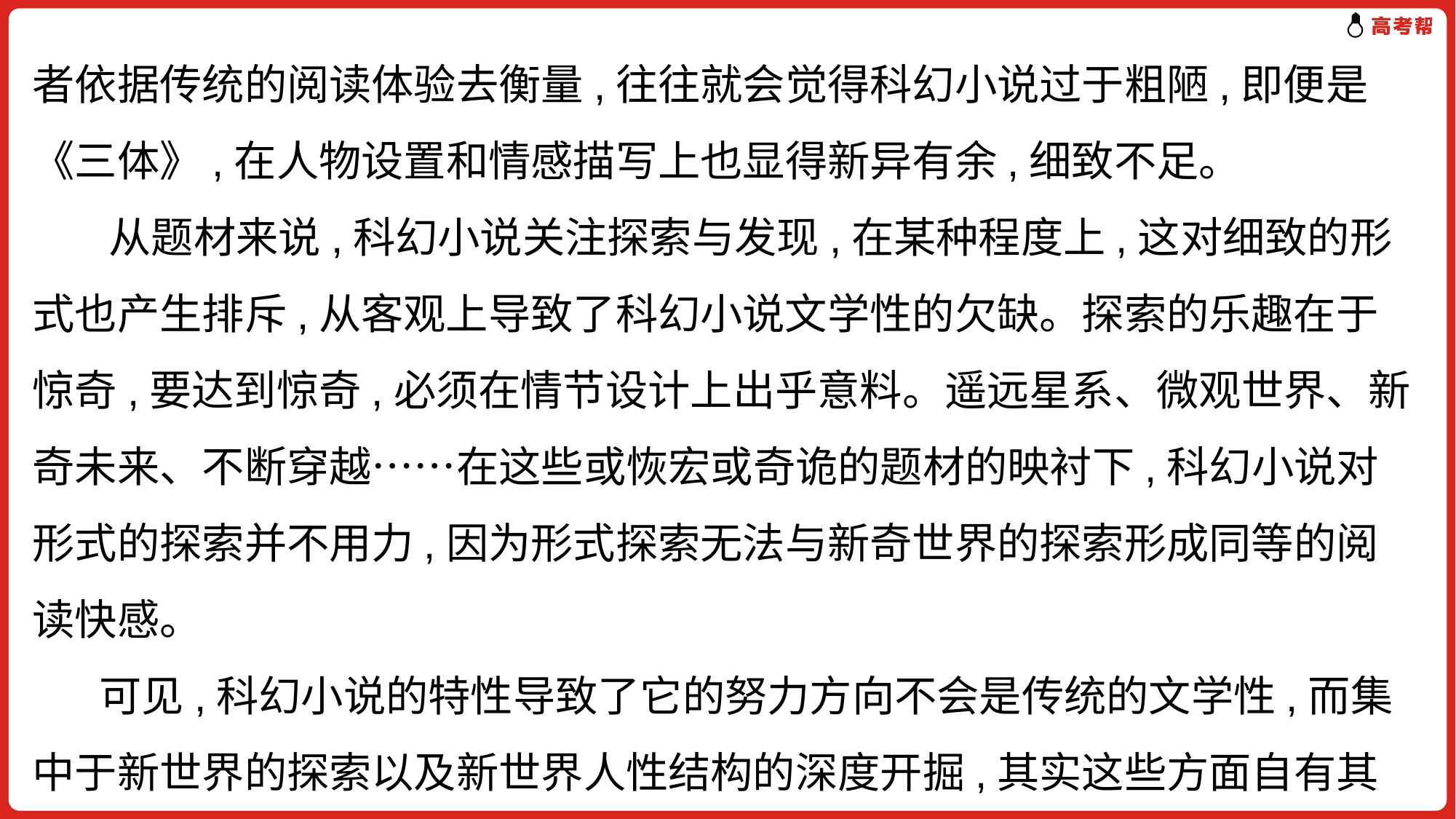

者依据传统的阅读体验去衡量,往往就会觉得科幻小说过于粗陋,即便是《三体》,在人物设置和情感描写上也显得新异有余,细致不足。
       从题材来说,科幻小说关注探索与发现,在某种程度上,这对细致的形式也产生排斥,从客观上导致了科幻小说文学性的欠缺。探索的乐趣在于惊奇,要达到惊奇,必须在情节设计上出乎意料。遥远星系、微观世界、新奇未来、不断穿越……在这些或恢宏或奇诡的题材的映衬下,科幻小说对形式的探索并不用力,因为形式探索无法与新奇世界的探索形成同等的阅读快感。
      可见,科幻小说的特性导致了它的努力方向不会是传统的文学性,而集中于新世界的探索以及新世界人性结构的深度开掘,其实这些方面自有其文学魅力。那么,我们为什么不能够反过来看待科幻小说呢?文学理论家卡勒提